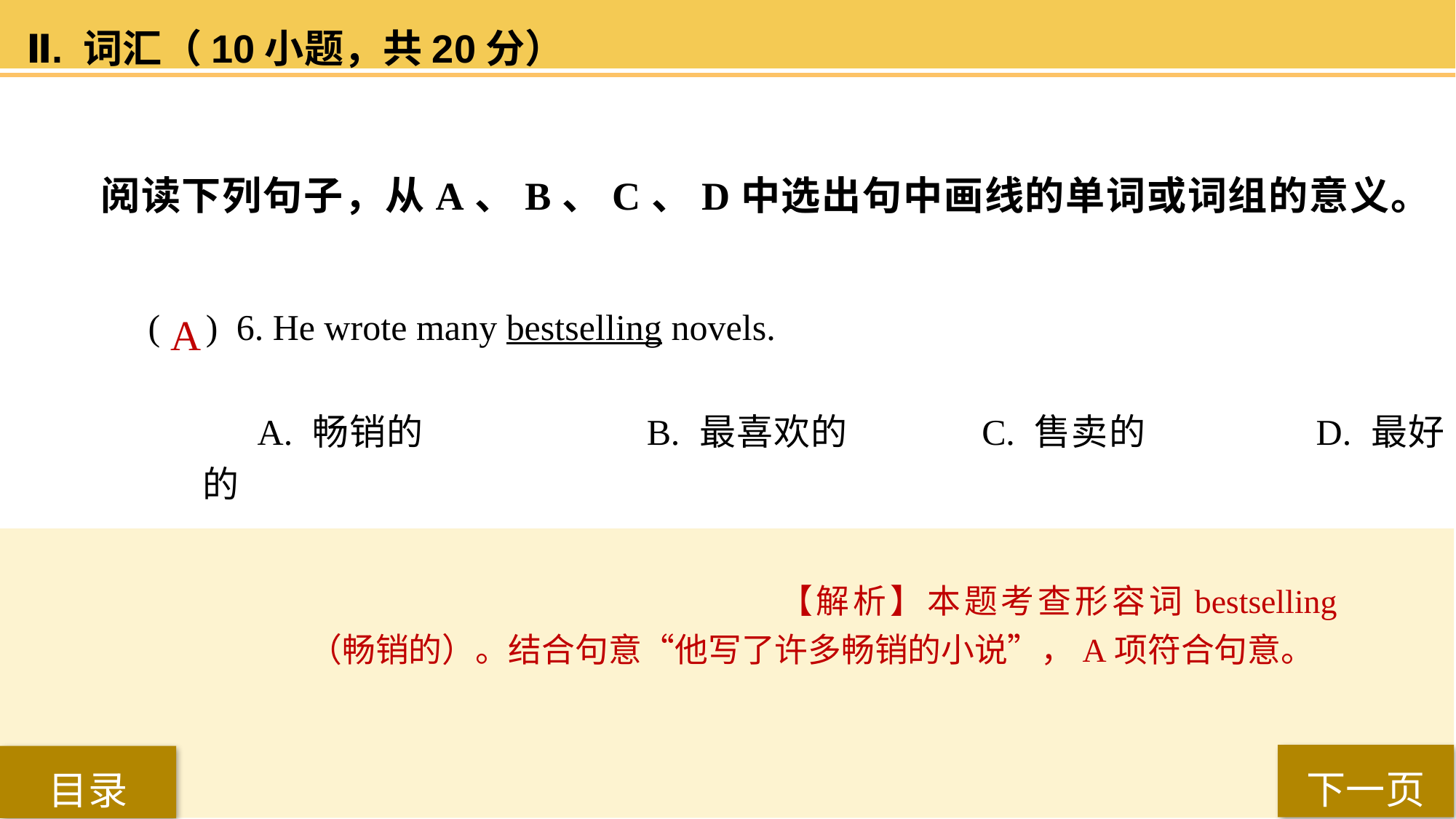

Ⅱ. 词汇（10小题，共20分）
阅读下列句子，从A、B、C、D中选出句中画线的单词或词组的意义。
(     )  6. He wrote many bestselling novels.

A. 畅销的 		B. 最喜欢的 		C. 售卖的 		D. 最好的
A
【解析】本题考查形容词bestselling（畅销的）。结合句意“他写了许多畅销的小说”，A项符合句意。